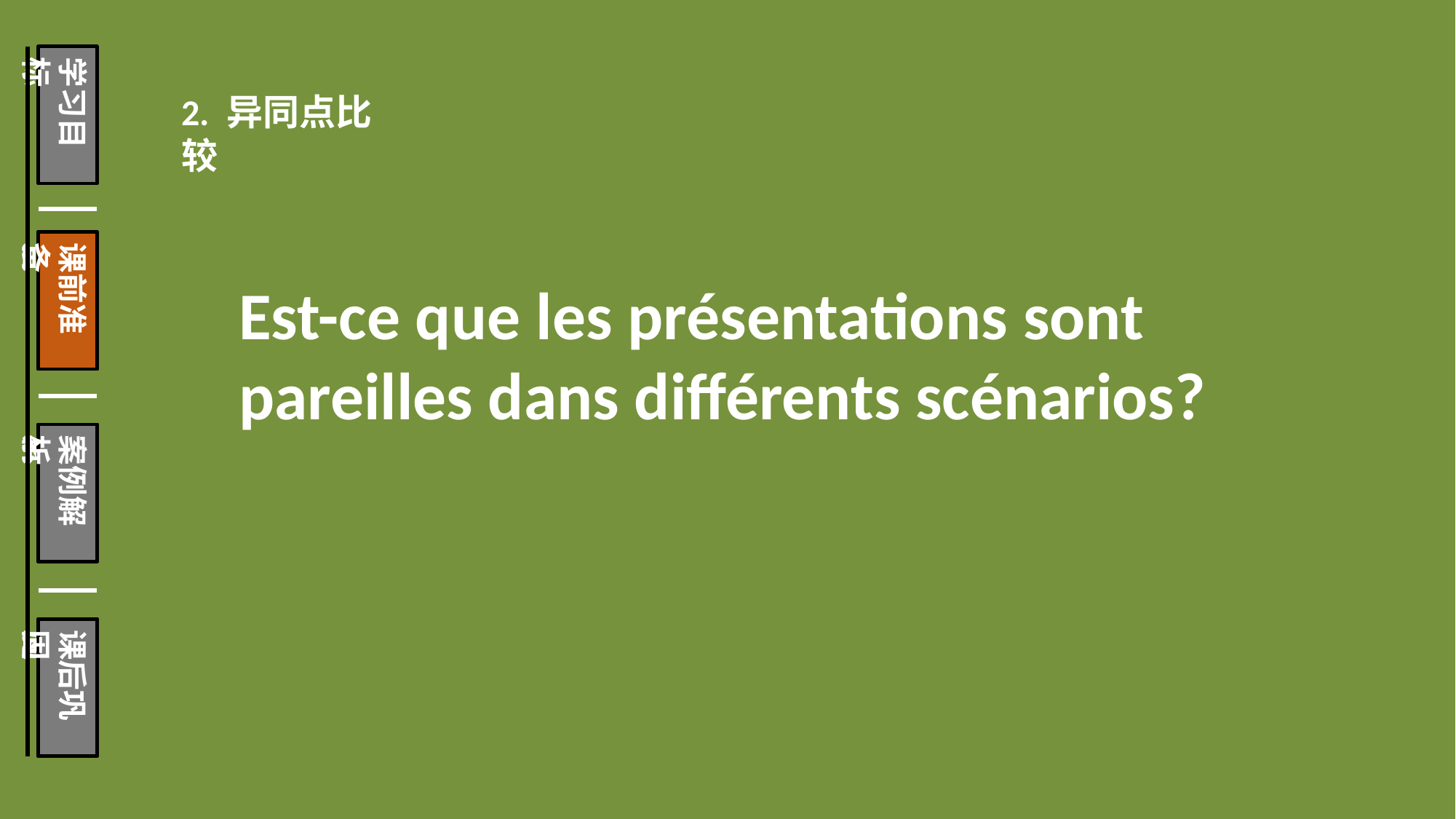

应用背景
准备要素
撰写实施
学习目标
课前准备
案例解析
课后巩固
2. 异同点比较
Est-ce que les présentations sont pareilles dans différents scénarios?